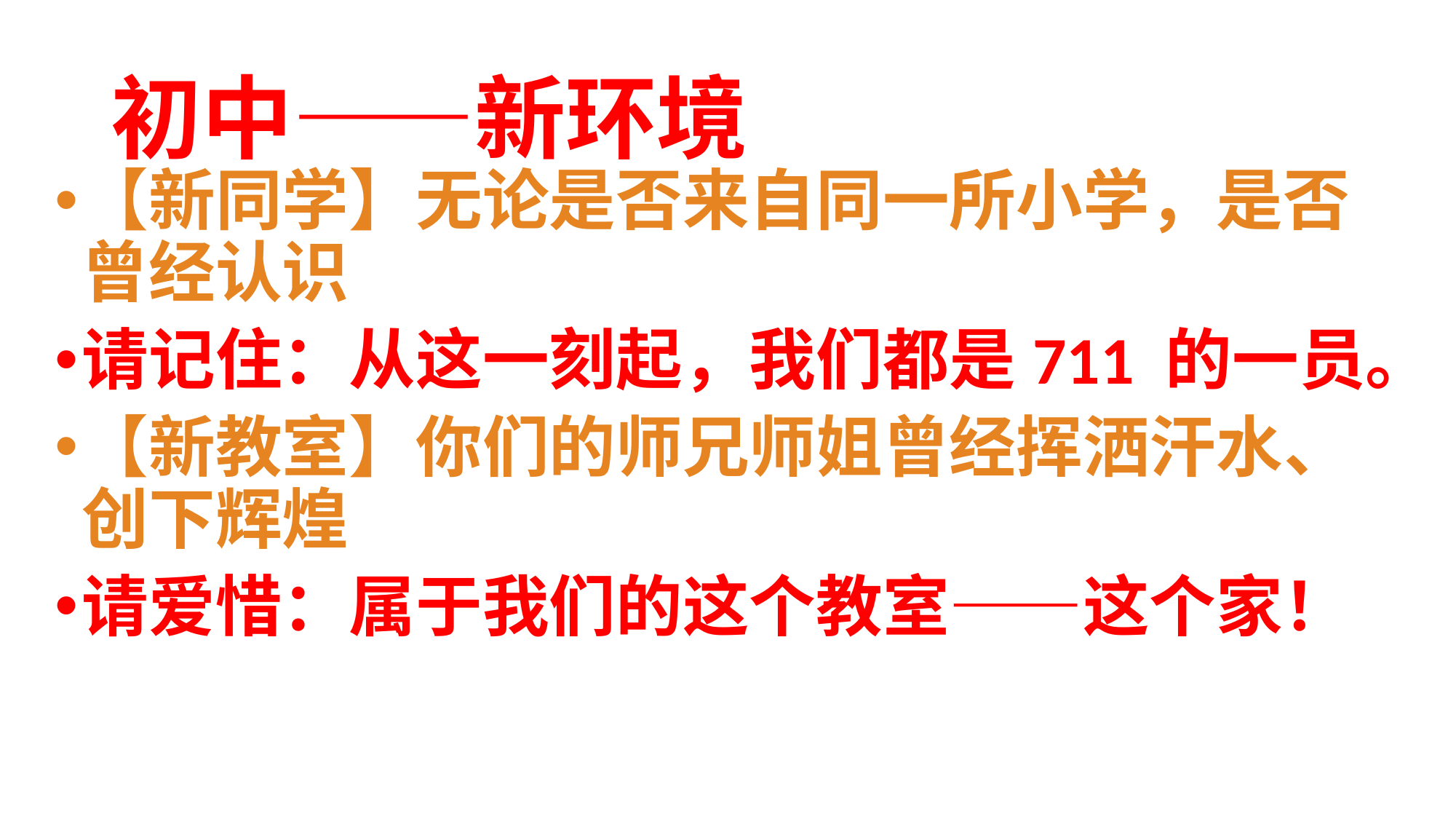

# 初中——新环境
【新同学】无论是否来自同一所小学，是否曾经认识
请记住：从这一刻起，我们都是711 的一员。
【新教室】你们的师兄师姐曾经挥洒汗水、创下辉煌
请爱惜：属于我们的这个教室——这个家！